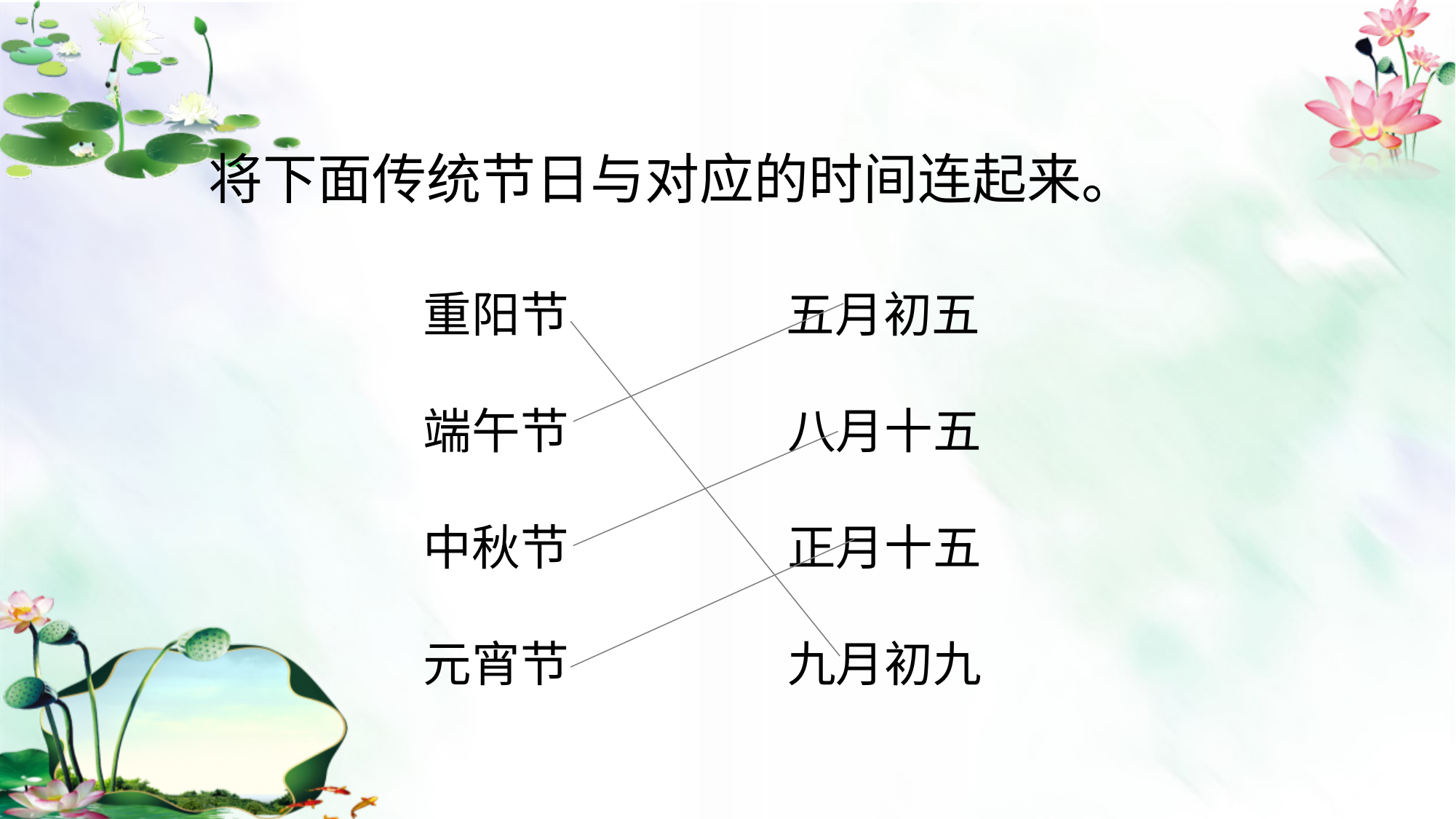

将下面传统节日与对应的时间连起来。
重阳节                    五月初五

端午节                    八月十五

中秋节                    正月十五

元宵节                    九月初九